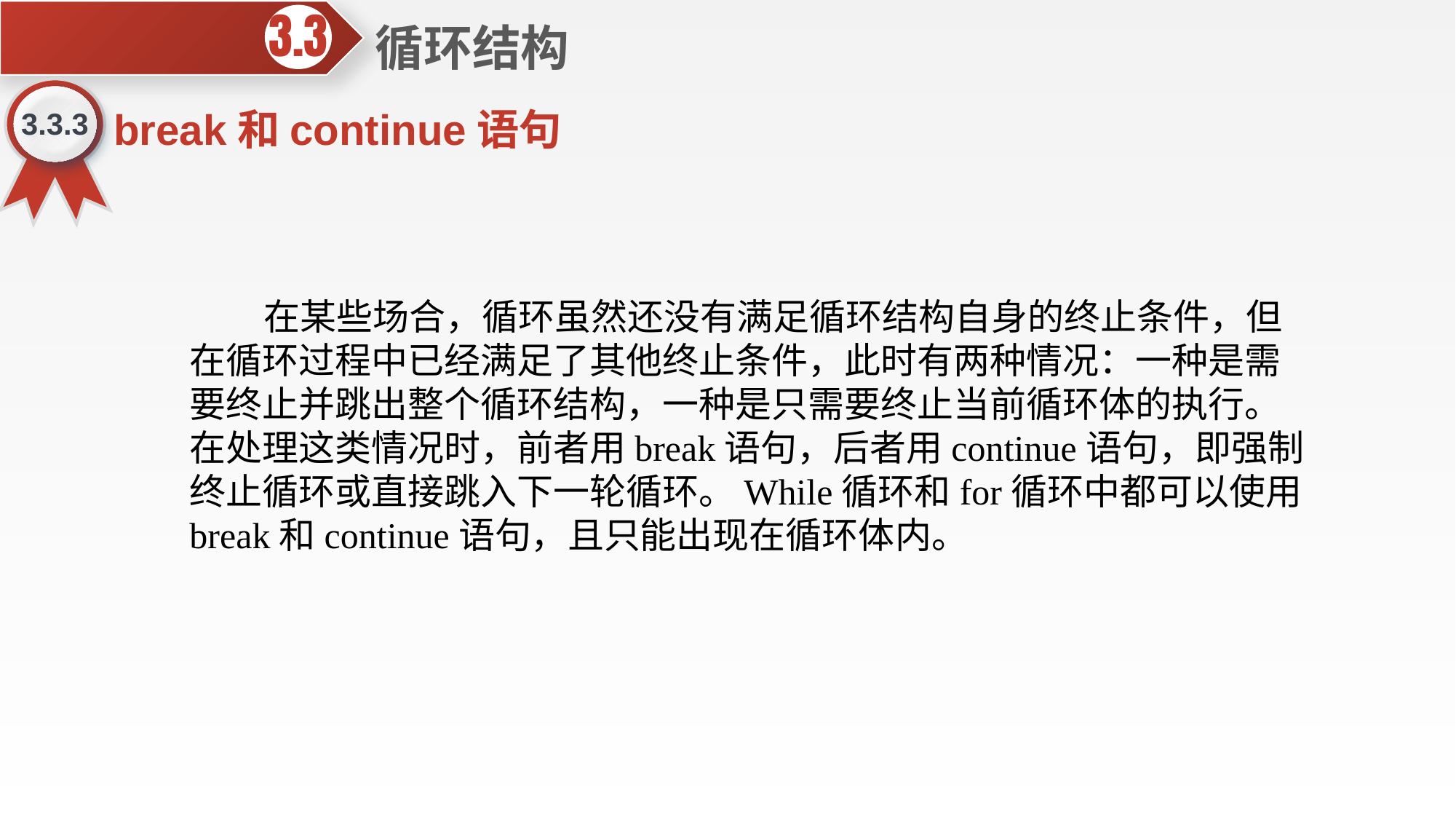

循环结构

3.3

3.3.3
break和continue语句

        在某些场合，循环虽然还没有满足循环结构自身的终止条件，但在循环过程中已经满足了其他终止条件，此时有两种情况：一种是需要终止并跳出整个循环结构，一种是只需要终止当前循环体的执行。在处理这类情况时，前者用break语句，后者用continue语句，即强制终止循环或直接跳入下一轮循环。While循环和for循环中都可以使用break和continue语句，且只能出现在循环体内。